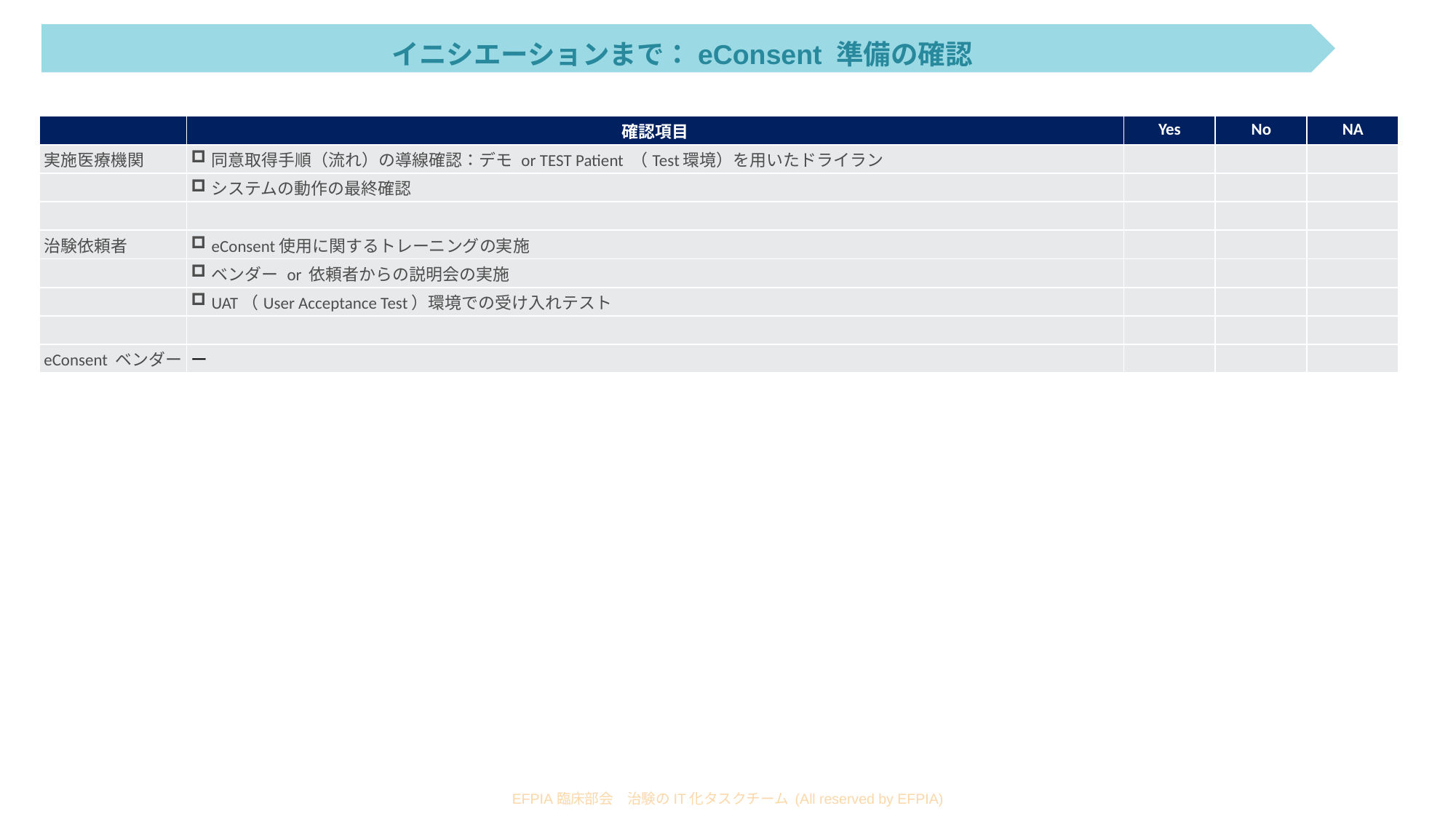

イニシエーションまで：eConsent 準備の確認
|  | 確認項目 | Yes | No | NA |
| --- | --- | --- | --- | --- |
| 実施医療機関 | 同意取得手順（流れ）の導線確認：デモ or TEST Patient （Test環境）を用いたドライラン |  |  |  |
|  | システムの動作の最終確認 |  |  |  |
|  |  |  |  |  |
| 治験依頼者 | eConsent使用に関するトレーニングの実施 |  |  |  |
|  | ベンダー or 依頼者からの説明会の実施 |  |  |  |
|  | UAT（User Acceptance Test）環境での受け入れテスト |  |  |  |
|  |  |  |  |  |
| eConsent ベンダー | ー |  |  |  |
EFPIA臨床部会　治験のIT化タスクチーム (All reserved by EFPIA)